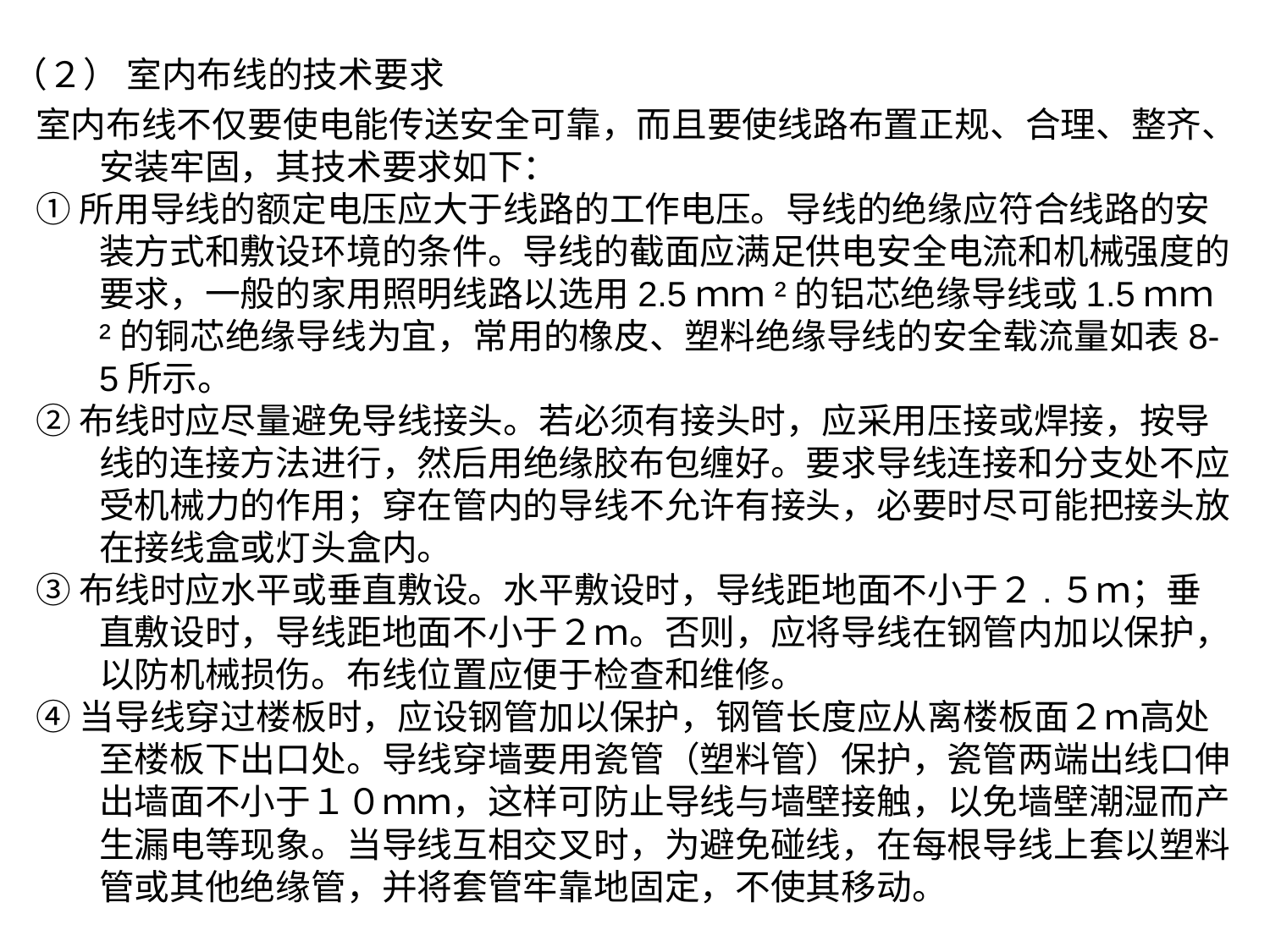

（２） 室内布线的技术要求
室内布线不仅要使电能传送安全可靠，而且要使线路布置正规、合理、整齐、安装牢固，其技术要求如下：
①所用导线的额定电压应大于线路的工作电压。导线的绝缘应符合线路的安装方式和敷设环境的条件。导线的截面应满足供电安全电流和机械强度的要求，一般的家用照明线路以选用2.5ｍｍ²的铝芯绝缘导线或1.5ｍｍ²的铜芯绝缘导线为宜，常用的橡皮、塑料绝缘导线的安全载流量如表8-5所示。
②布线时应尽量避免导线接头。若必须有接头时，应采用压接或焊接，按导线的连接方法进行，然后用绝缘胶布包缠好。要求导线连接和分支处不应受机械力的作用；穿在管内的导线不允许有接头，必要时尽可能把接头放在接线盒或灯头盒内。
③布线时应水平或垂直敷设。水平敷设时，导线距地面不小于２.５ｍ；垂直敷设时，导线距地面不小于２ｍ。否则，应将导线在钢管内加以保护，以防机械损伤。布线位置应便于检查和维修。
④当导线穿过楼板时，应设钢管加以保护，钢管长度应从离楼板面２ｍ高处至楼板下出口处。导线穿墙要用瓷管（塑料管）保护，瓷管两端出线口伸出墙面不小于１０ｍｍ，这样可防止导线与墙壁接触，以免墙壁潮湿而产生漏电等现象。当导线互相交叉时，为避免碰线，在每根导线上套以塑料管或其他绝缘管，并将套管牢靠地固定，不使其移动。